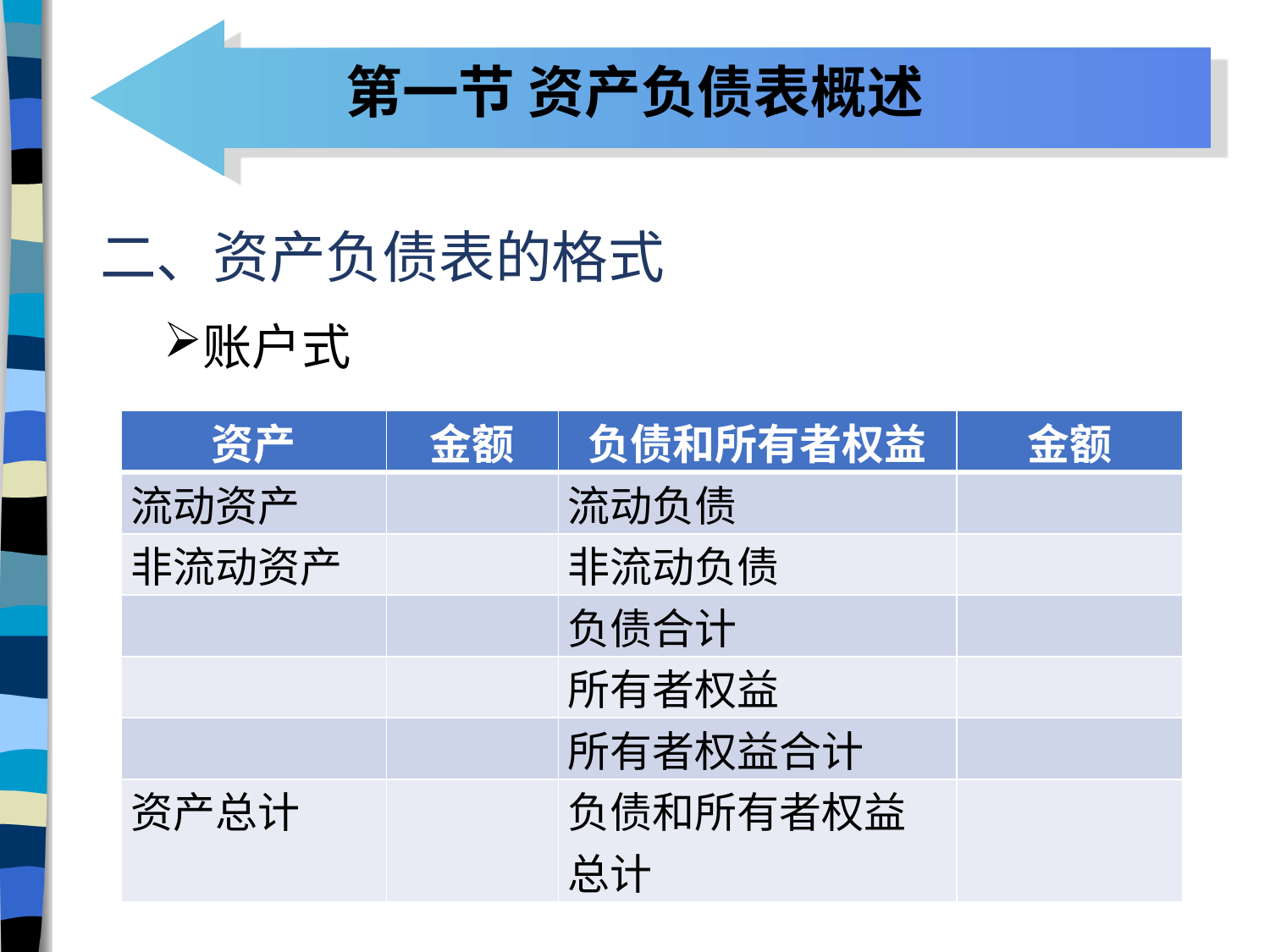

# 第一节 资产负债表概述
二、资产负债表的格式
账户式
| 资产 | 金额 | 负债和所有者权益 | 金额 |
| --- | --- | --- | --- |
| 流动资产 |  | 流动负债 |  |
| 非流动资产 |  | 非流动负债 |  |
|  |  | 负债合计 |  |
|  |  | 所有者权益 |  |
|  |  | 所有者权益合计 |  |
| 资产总计 |  | 负债和所有者权益总计 |  |